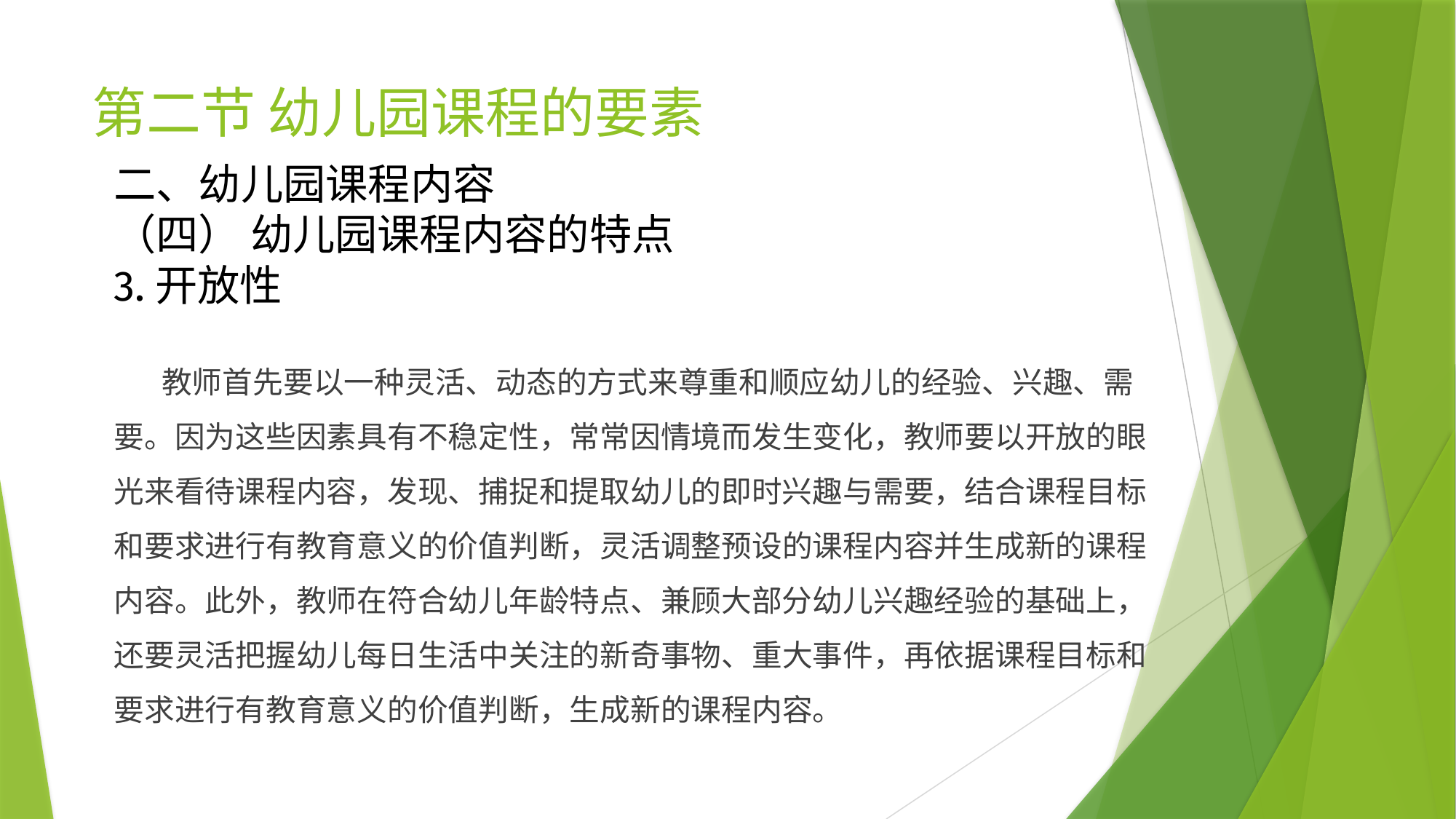

# 第二节 幼儿园课程的要素
二、幼儿园课程内容
（四） 幼儿园课程内容的特点
3.开放性
      教师首先要以一种灵活、动态的方式来尊重和顺应幼儿的经验、兴趣、需要。因为这些因素具有不稳定性，常常因情境而发生变化，教师要以开放的眼光来看待课程内容，发现、捕捉和提取幼儿的即时兴趣与需要，结合课程目标和要求进行有教育意义的价值判断，灵活调整预设的课程内容并生成新的课程内容。此外，教师在符合幼儿年龄特点、兼顾大部分幼儿兴趣经验的基础上，还要灵活把握幼儿每日生活中关注的新奇事物、重大事件，再依据课程目标和要求进行有教育意义的价值判断，生成新的课程内容。